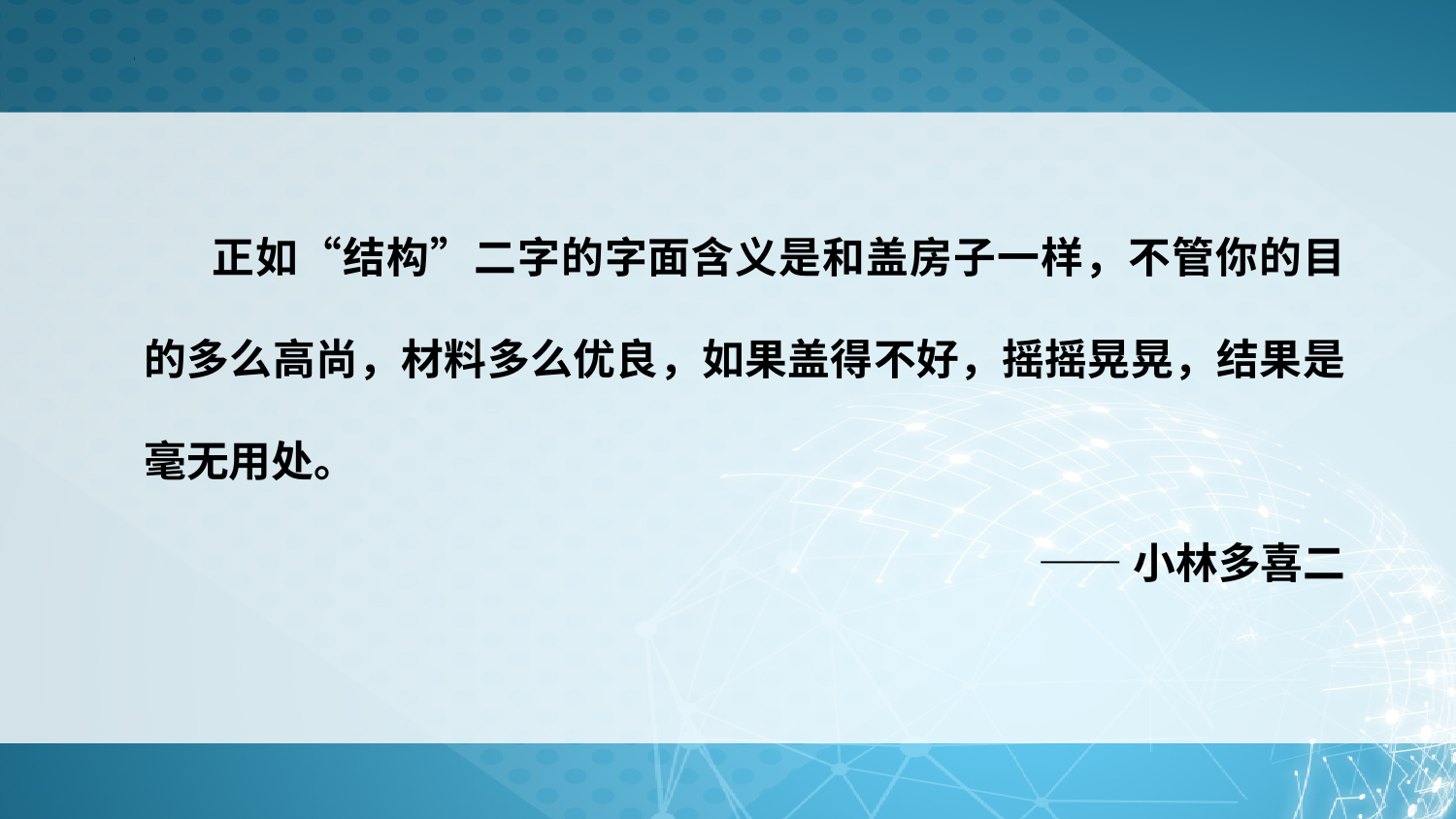

正如“结构”二字的字面含义是和盖房子一样，不管你的目的多么高尚，材料多么优良，如果盖得不好，摇摇晃晃，结果是毫无用处。
——小林多喜二